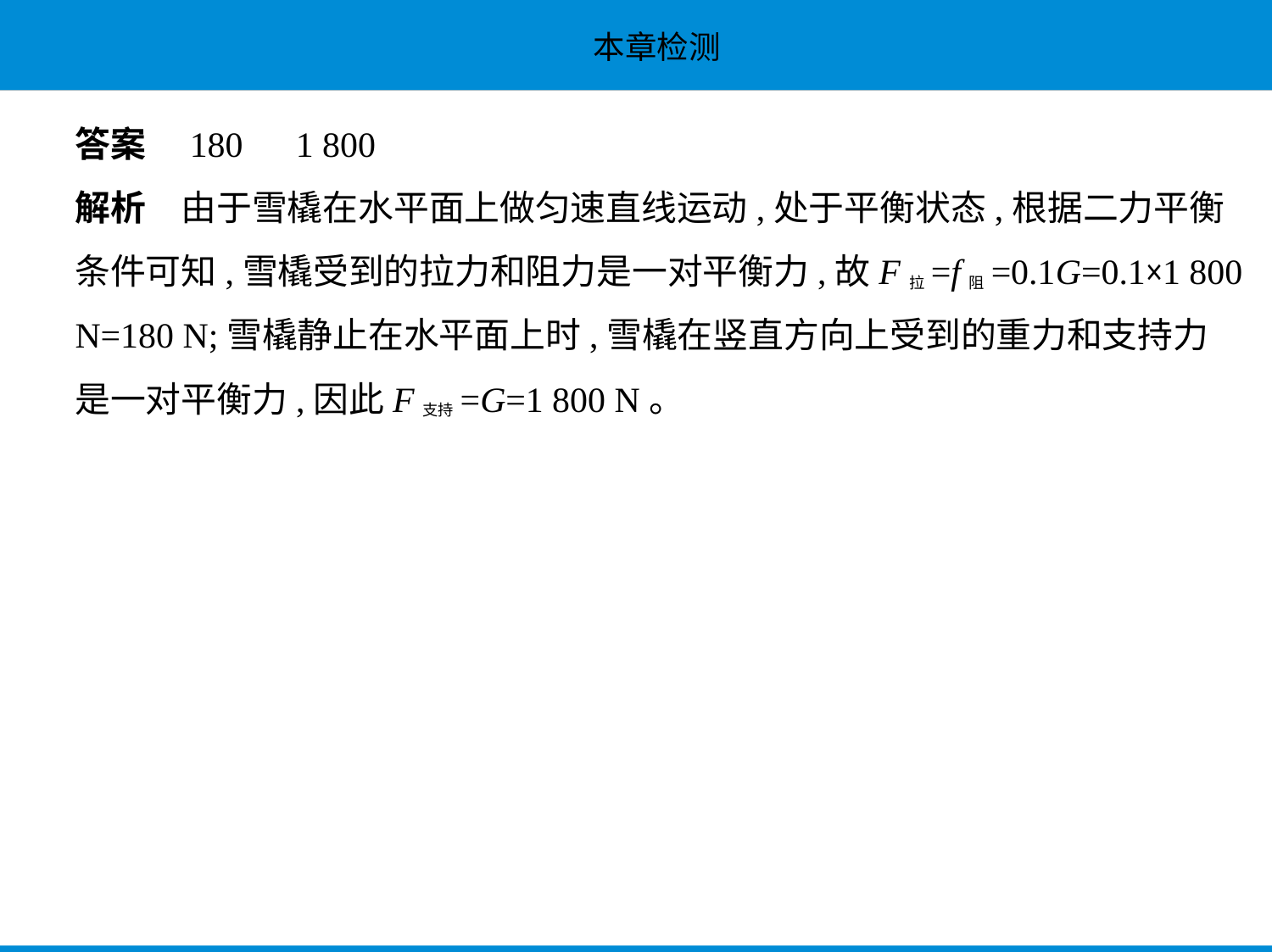

答案　180　1 800
解析　由于雪橇在水平面上做匀速直线运动,处于平衡状态,根据二力平衡
条件可知,雪橇受到的拉力和阻力是一对平衡力,故F拉=f阻=0.1G=0.1×1 800
N=180 N;雪橇静止在水平面上时,雪橇在竖直方向上受到的重力和支持力
是一对平衡力,因此F支持=G=1 800 N。